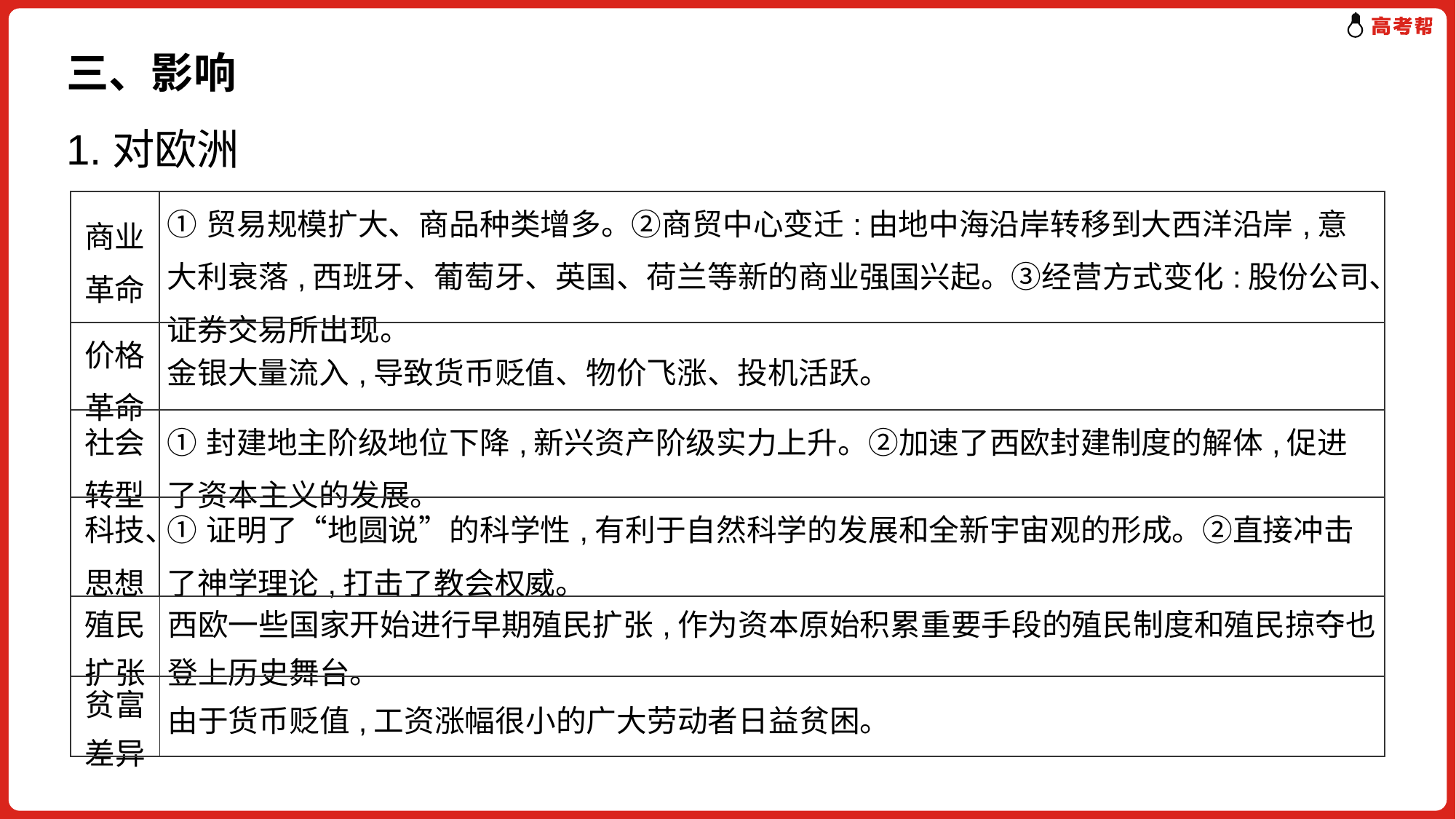

三、影响
1.对欧洲
| 商业革命 | ①贸易规模扩大、商品种类增多。②商贸中心变迁:由地中海沿岸转移到大西洋沿岸,意大利衰落,西班牙、葡萄牙、英国、荷兰等新的商业强国兴起。③经营方式变化:股份公司、证券交易所出现。 |
| --- | --- |
| 价格革命 | 金银大量流入,导致货币贬值、物价飞涨、投机活跃。 |
| 社会转型 | ①封建地主阶级地位下降,新兴资产阶级实力上升。②加速了西欧封建制度的解体,促进了资本主义的发展。 |
| 科技、思想 | ①证明了“地圆说”的科学性,有利于自然科学的发展和全新宇宙观的形成。②直接冲击了神学理论,打击了教会权威。 |
| 殖民扩张 | 西欧一些国家开始进行早期殖民扩张,作为资本原始积累重要手段的殖民制度和殖民掠夺也登上历史舞台。 |
| --- | --- |
| 贫富差异 | 由于货币贬值,工资涨幅很小的广大劳动者日益贫困。 |